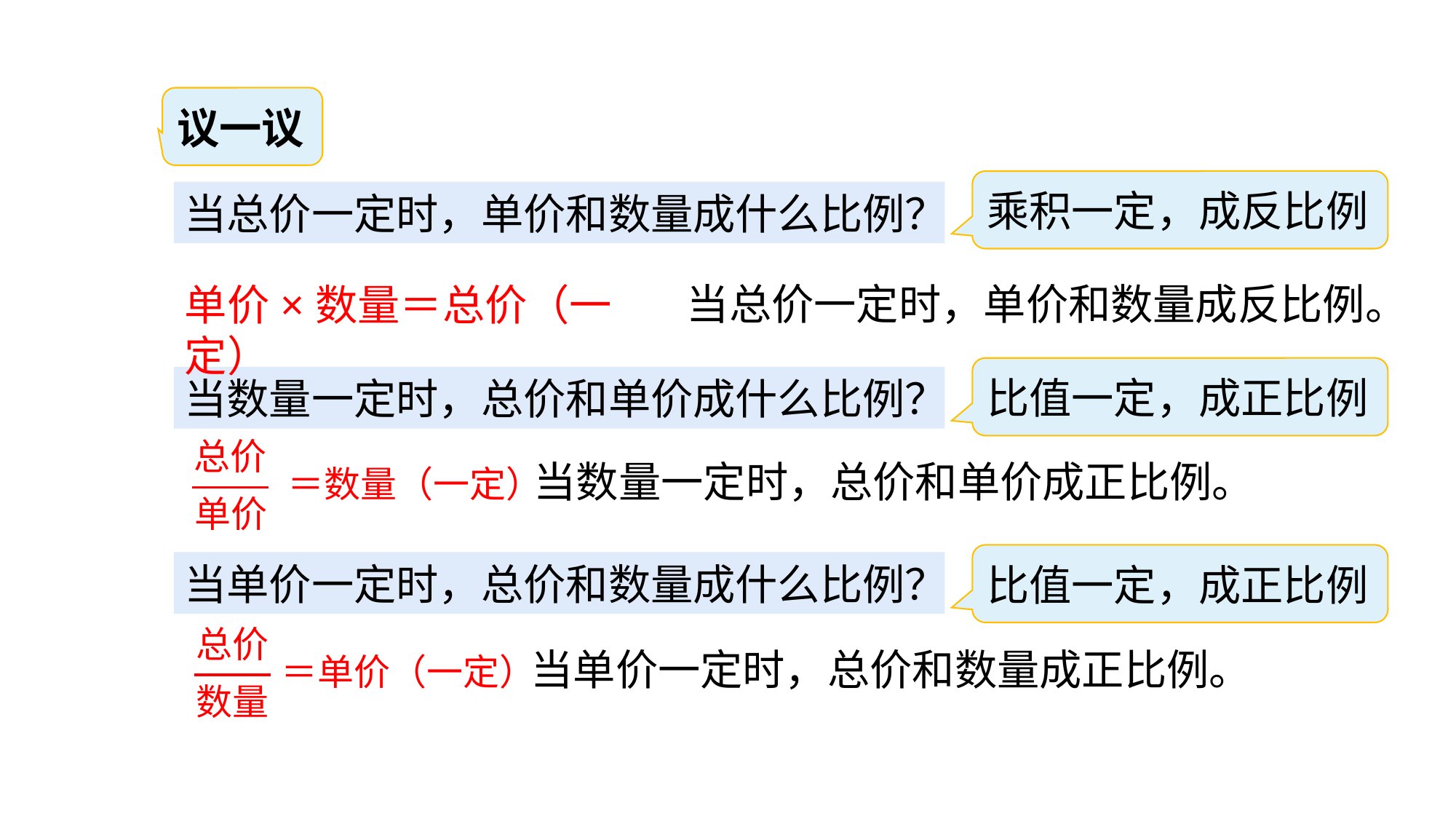

议一议
乘积一定，成反比例
当总价一定时，单价和数量成什么比例？
当总价一定时，单价和数量成反比例。
单价×数量＝总价（一定）
比值一定，成正比例
当数量一定时，总价和单价成什么比例？
总价
＝数量（一定）
单价
当数量一定时，总价和单价成正比例。
比值一定，成正比例
当单价一定时，总价和数量成什么比例？
总价
＝单价（一定）
数量
当单价一定时，总价和数量成正比例。